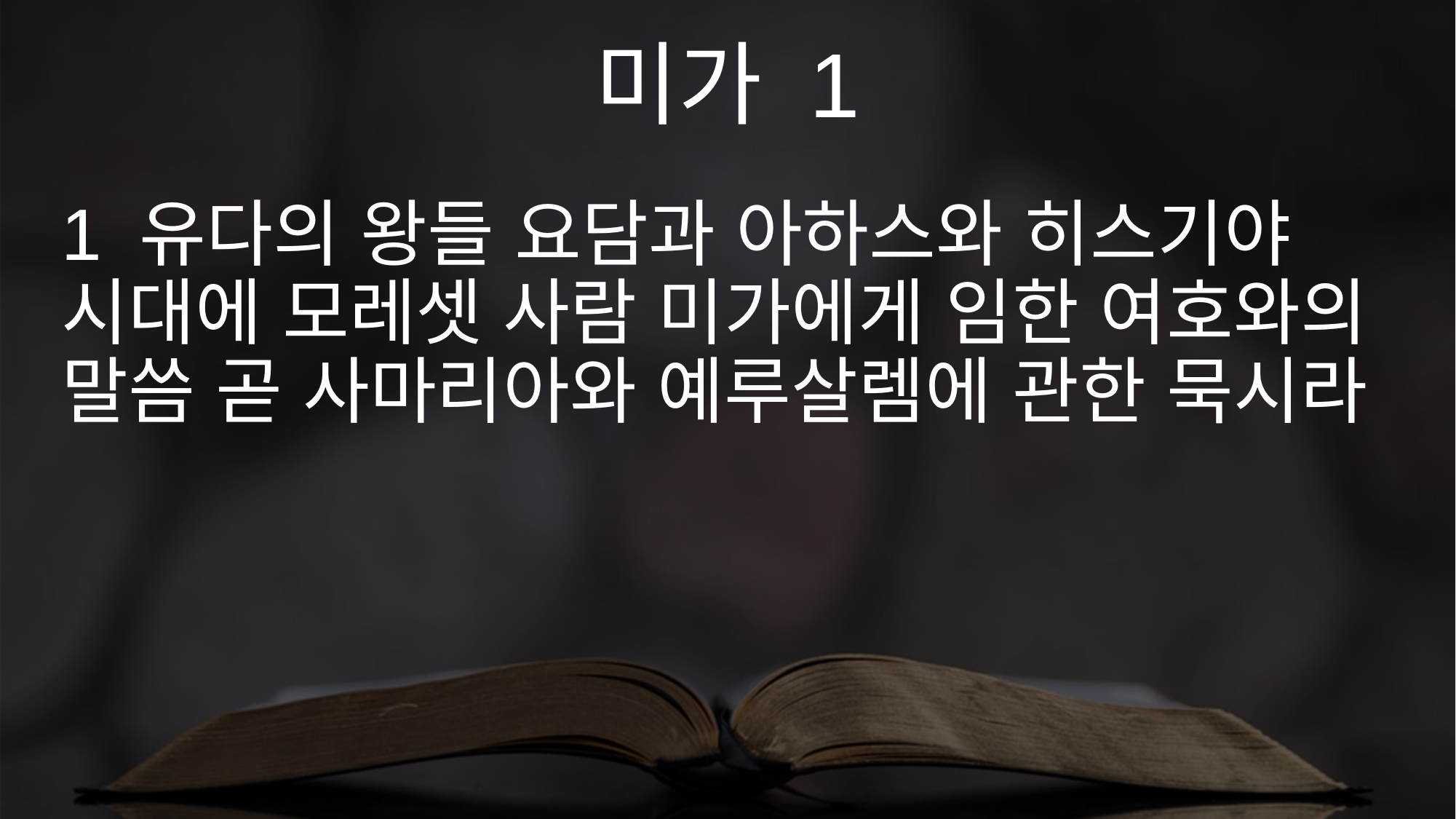

미가 1
1 유다의 왕들 요담과 아하스와 히스기야 시대에 모레셋 사람 미가에게 임한 여호와의 말씀 곧 사마리아와 예루살렘에 관한 묵시라